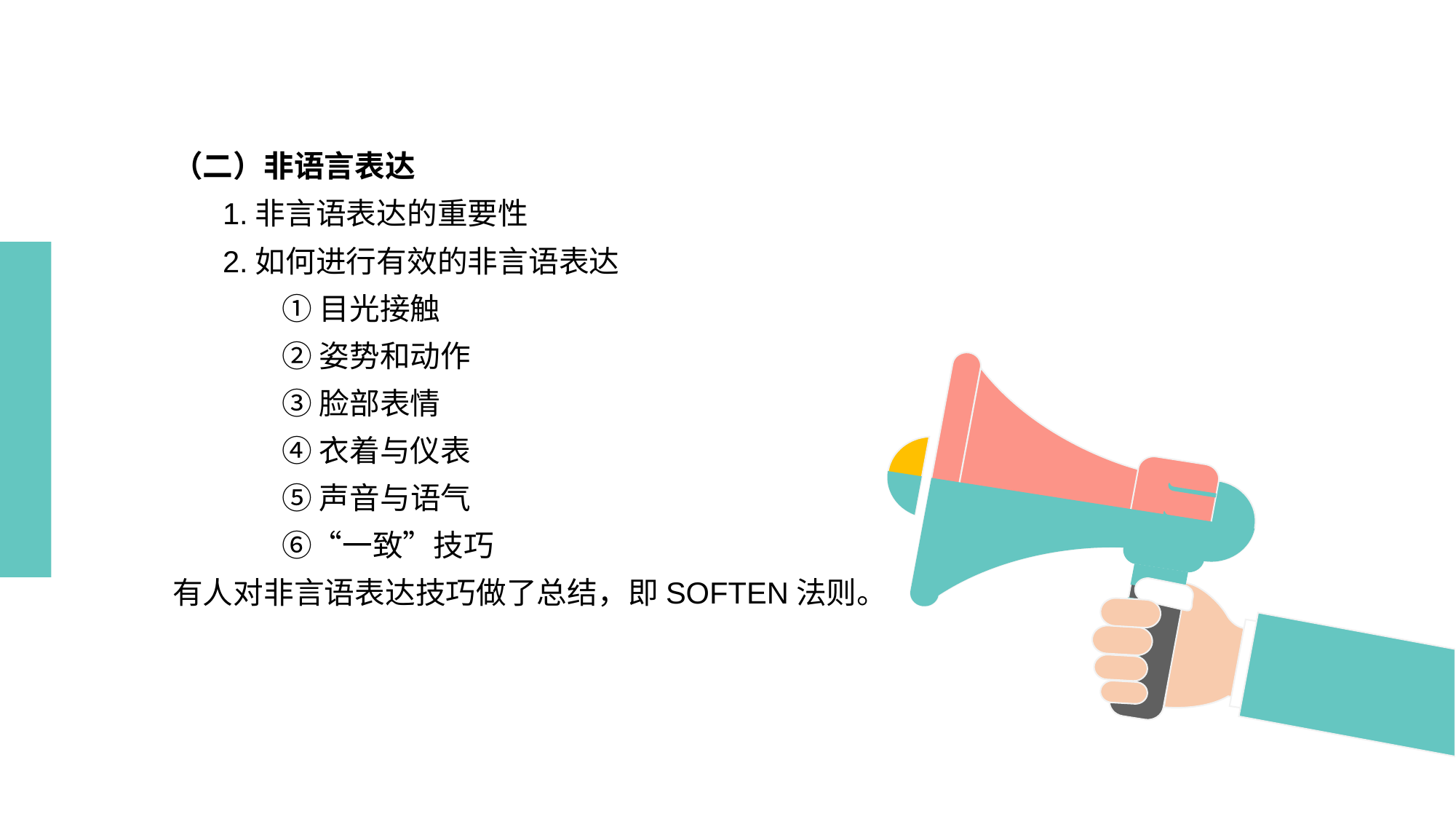

# （二）非语言表达
      1.非言语表达的重要性
      2.如何进行有效的非言语表达
	①目光接触
	②姿势和动作
	③脸部表情
	④衣着与仪表
	⑤声音与语气
	⑥“一致”技巧
有人对非言语表达技巧做了总结，即SOFTEN法则。